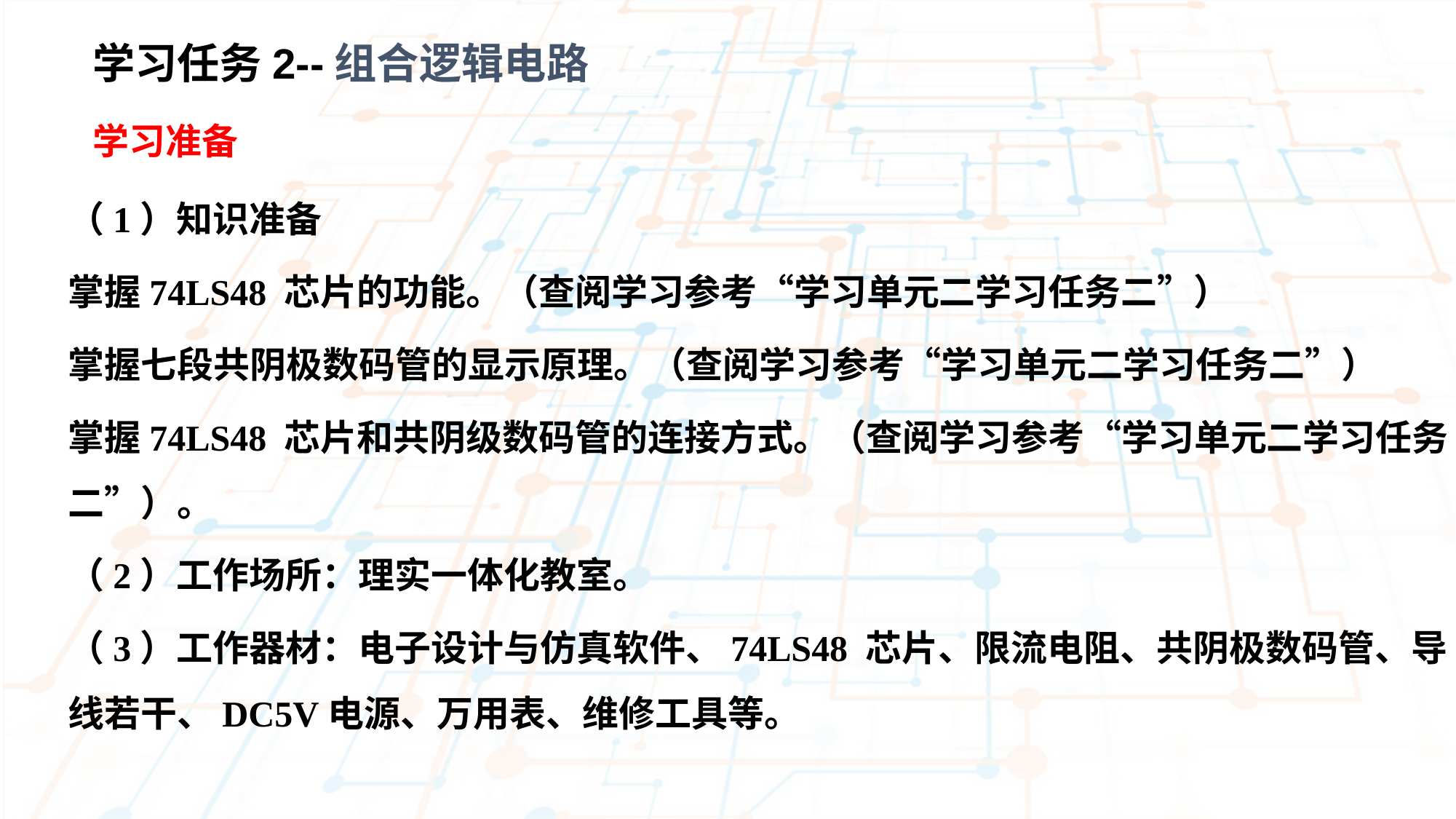

学习任务2--组合逻辑电路
学习准备
（1）知识准备
掌握74LS48 芯片的功能。（查阅学习参考“学习单元二学习任务二”）
掌握七段共阴极数码管的显示原理。（查阅学习参考“学习单元二学习任务二”）
掌握74LS48 芯片和共阴级数码管的连接方式。（查阅学习参考“学习单元二学习任务二”）。
（2）工作场所：理实一体化教室。
（3）工作器材：电子设计与仿真软件、74LS48 芯片、限流电阻、共阴极数码管、导线若干、DC5V电源、万用表、维修工具等。